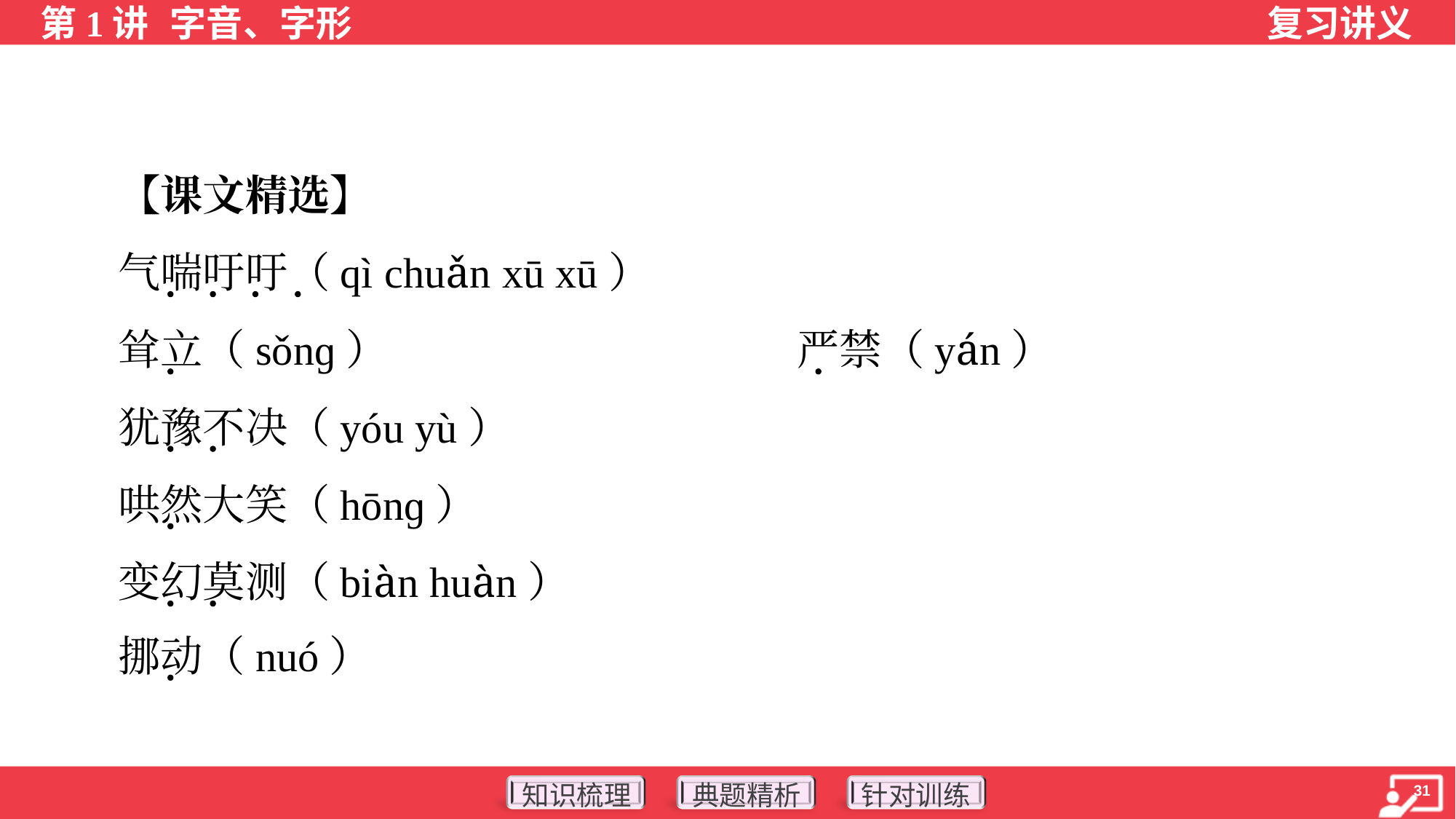

【课文精选】
    气喘吁吁（qì chuǎn xū xū）
    耸立（sǒnɡ）	严禁（yán）
    犹豫不决（yóu yù）
    哄然大笑（hōnɡ）
    变幻莫测（biàn huàn）
    挪动（nuó）